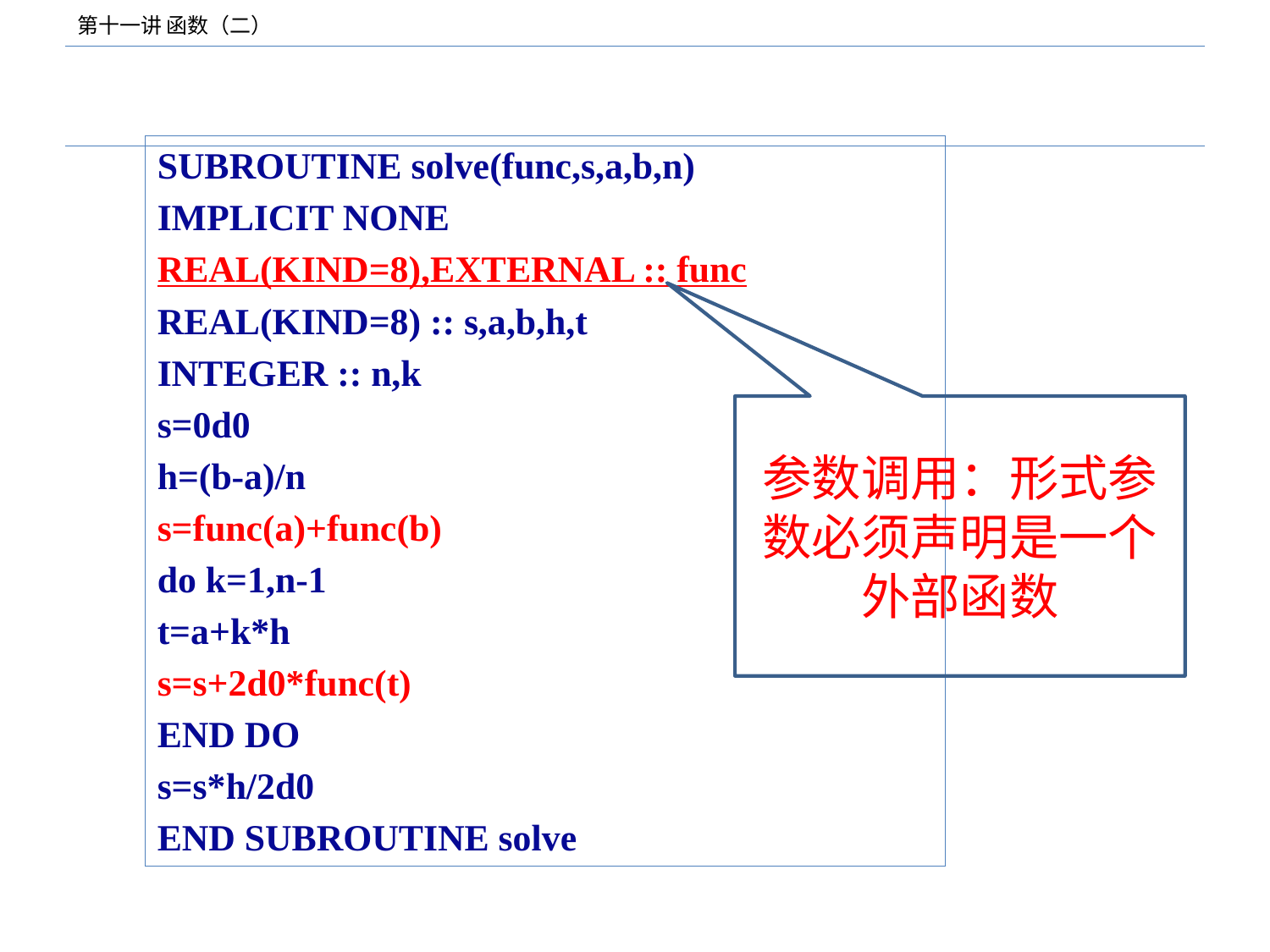

#
SUBROUTINE solve(func,s,a,b,n)
IMPLICIT NONE
REAL(KIND=8),EXTERNAL :: func
REAL(KIND=8) :: s,a,b,h,t
INTEGER :: n,k
s=0d0
h=(b-a)/n
s=func(a)+func(b)
do k=1,n-1
t=a+k*h
s=s+2d0*func(t)
END DO
s=s*h/2d0
END SUBROUTINE solve
参数调用：形式参数必须声明是一个外部函数